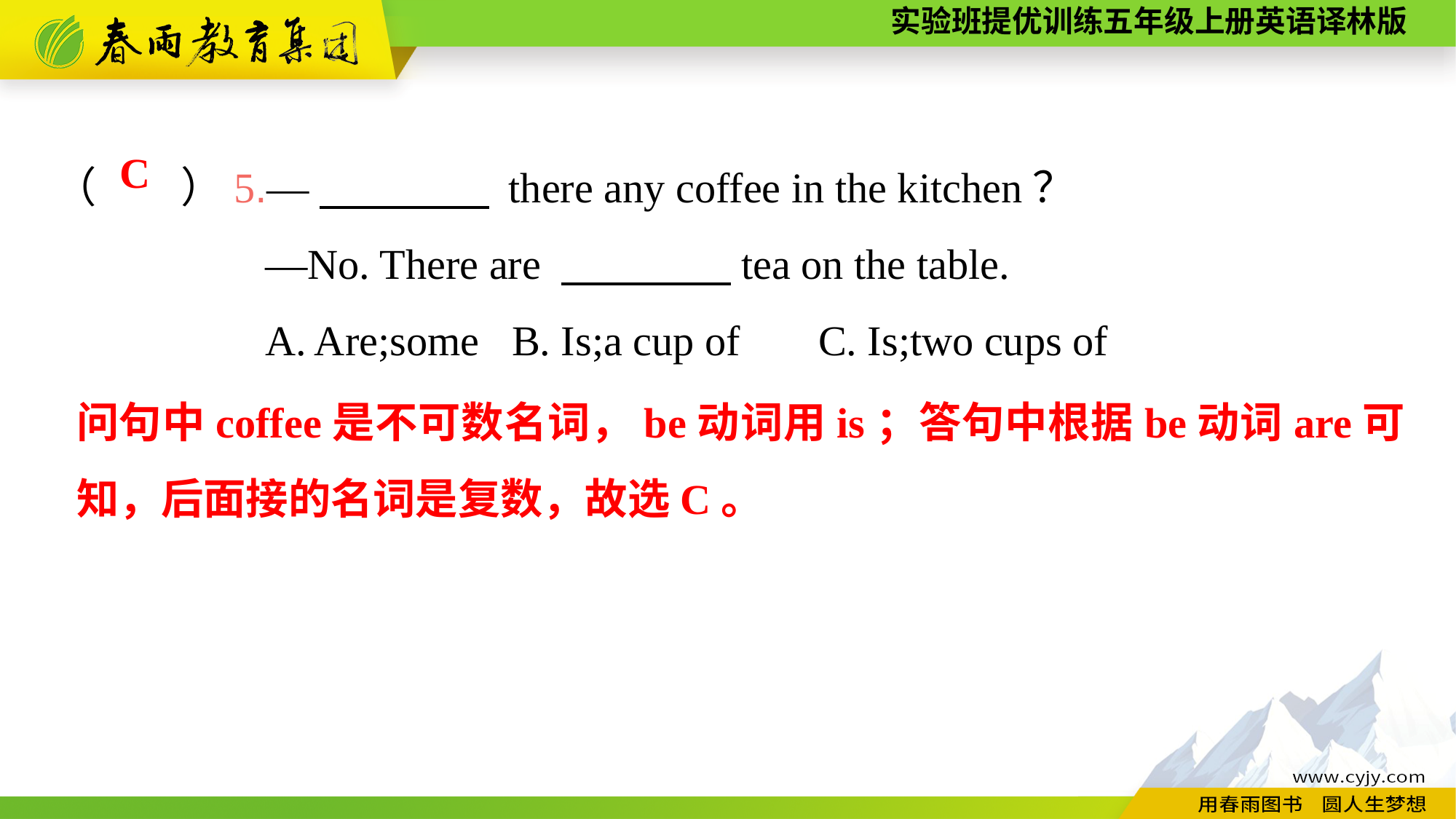

（　　）5.—　　　　 there any coffee in the kitchen？
                    —No. There are 　　　　tea on the table.
                    A. Are;some	  B. Is;a cup of	C. Is;two cups of
C
问句中coffee是不可数名词，be动词用is；答句中根据be动词are可知，后面接的名词是复数，故选C。